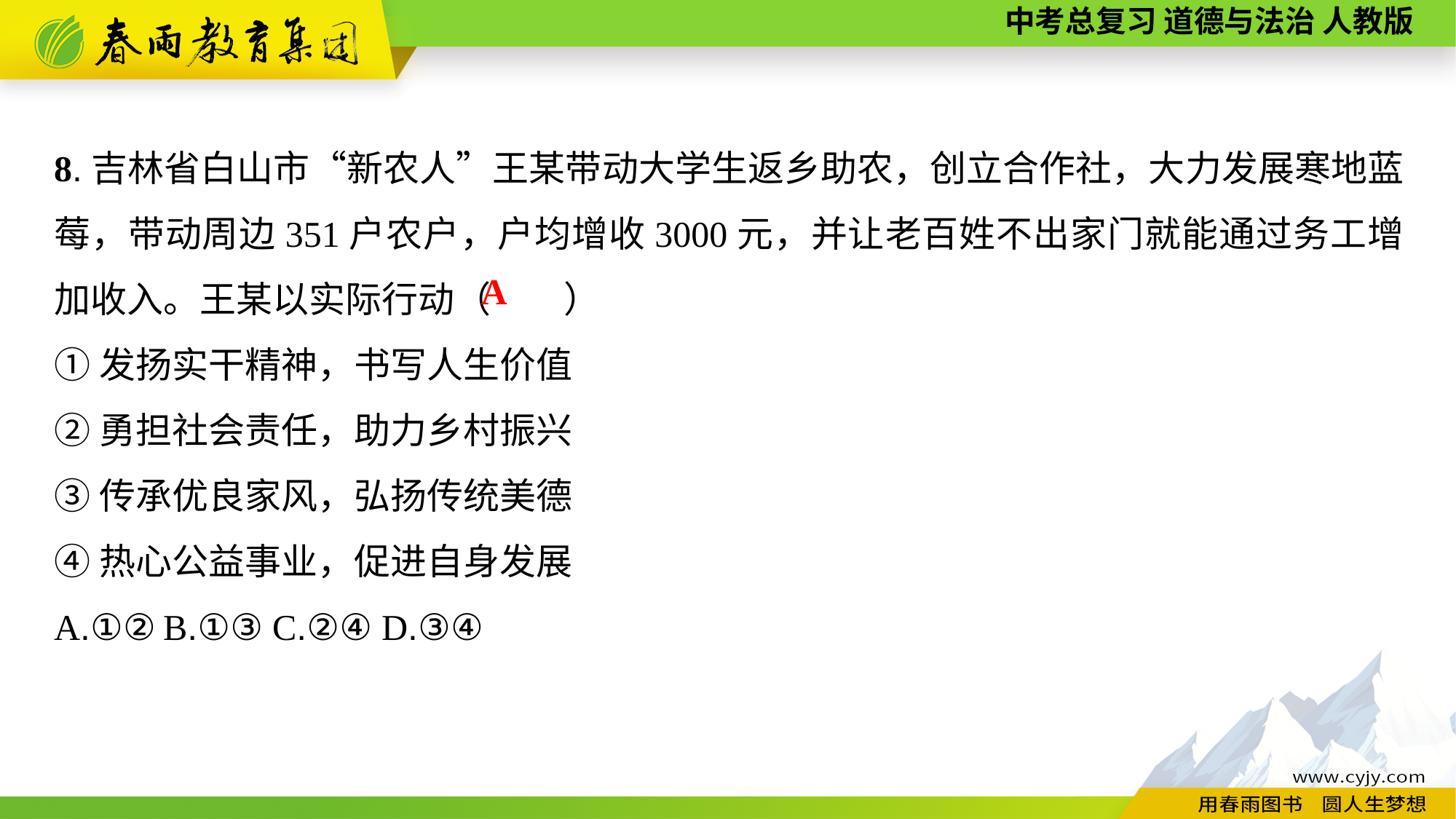

8.吉林省白山市“新农人”王某带动大学生返乡助农，创立合作社，大力发展寒地蓝莓，带动周边351户农户，户均增收3000元，并让老百姓不出家门就能通过务工增加收入。王某以实际行动（　　）
①发扬实干精神，书写人生价值
②勇担社会责任，助力乡村振兴
③传承优良家风，弘扬传统美德
④热心公益事业，促进自身发展
A.①②	B.①③	C.②④	D.③④
A